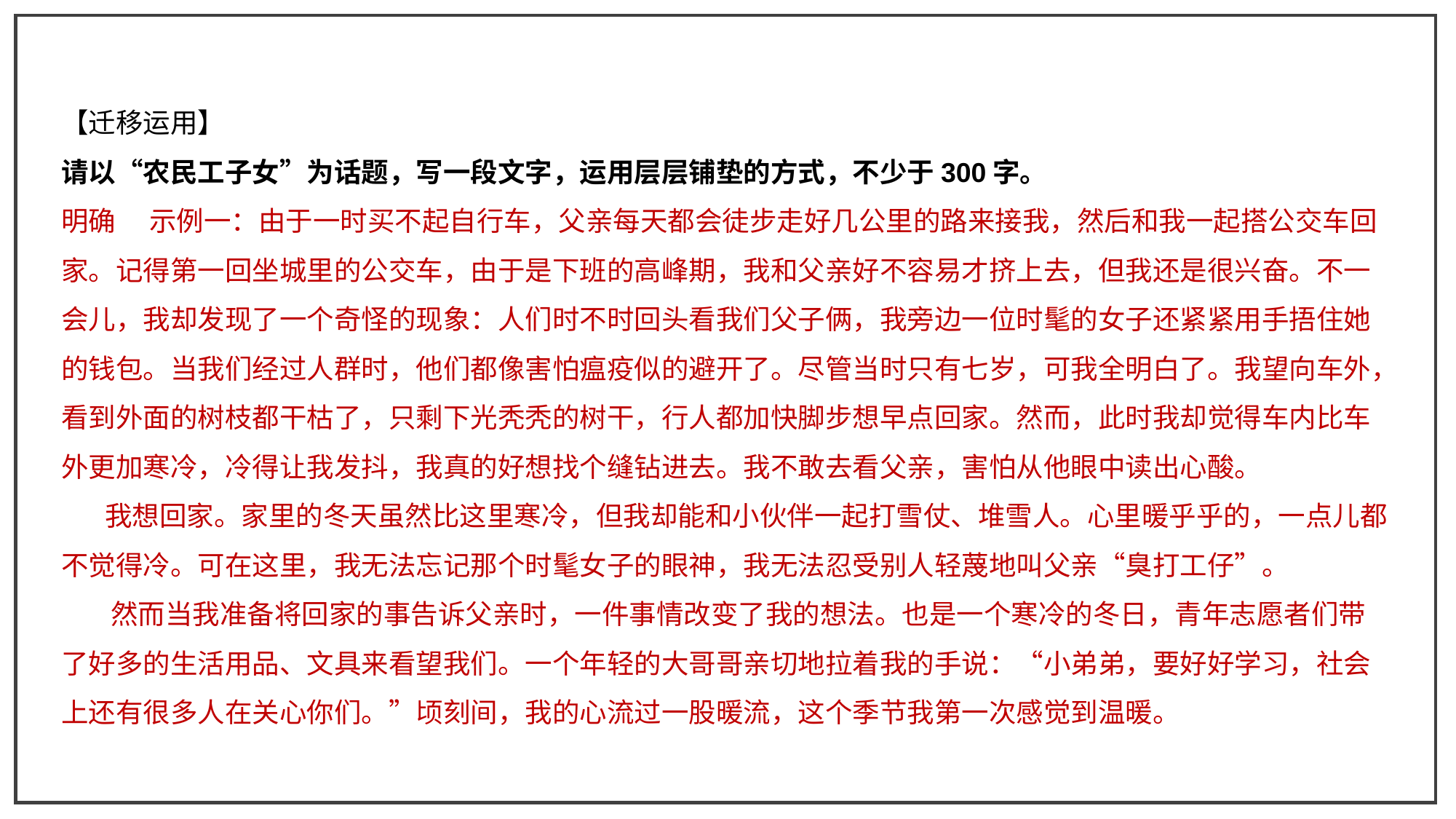

【迁移运用】
请以“农民工子女”为话题，写一段文字，运用层层铺垫的方式，不少于300字。
明确　 示例一：由于一时买不起自行车，父亲每天都会徒步走好几公里的路来接我，然后和我一起搭公交车回家。记得第一回坐城里的公交车，由于是下班的高峰期，我和父亲好不容易才挤上去，但我还是很兴奋。不一会儿，我却发现了一个奇怪的现象：人们时不时回头看我们父子俩，我旁边一位时髦的女子还紧紧用手捂住她的钱包。当我们经过人群时，他们都像害怕瘟疫似的避开了。尽管当时只有七岁，可我全明白了。我望向车外，看到外面的树枝都干枯了，只剩下光秃秃的树干，行人都加快脚步想早点回家。然而，此时我却觉得车内比车外更加寒冷，冷得让我发抖，我真的好想找个缝钻进去。我不敢去看父亲，害怕从他眼中读出心酸。
      我想回家。家里的冬天虽然比这里寒冷，但我却能和小伙伴一起打雪仗、堆雪人。心里暖乎乎的，一点儿都不觉得冷。可在这里，我无法忘记那个时髦女子的眼神，我无法忍受别人轻蔑地叫父亲“臭打工仔”。
       然而当我准备将回家的事告诉父亲时，一件事情改变了我的想法。也是一个寒冷的冬日，青年志愿者们带了好多的生活用品、文具来看望我们。一个年轻的大哥哥亲切地拉着我的手说：“小弟弟，要好好学习，社会上还有很多人在关心你们。”顷刻间，我的心流过一股暖流，这个季节我第一次感觉到温暖。